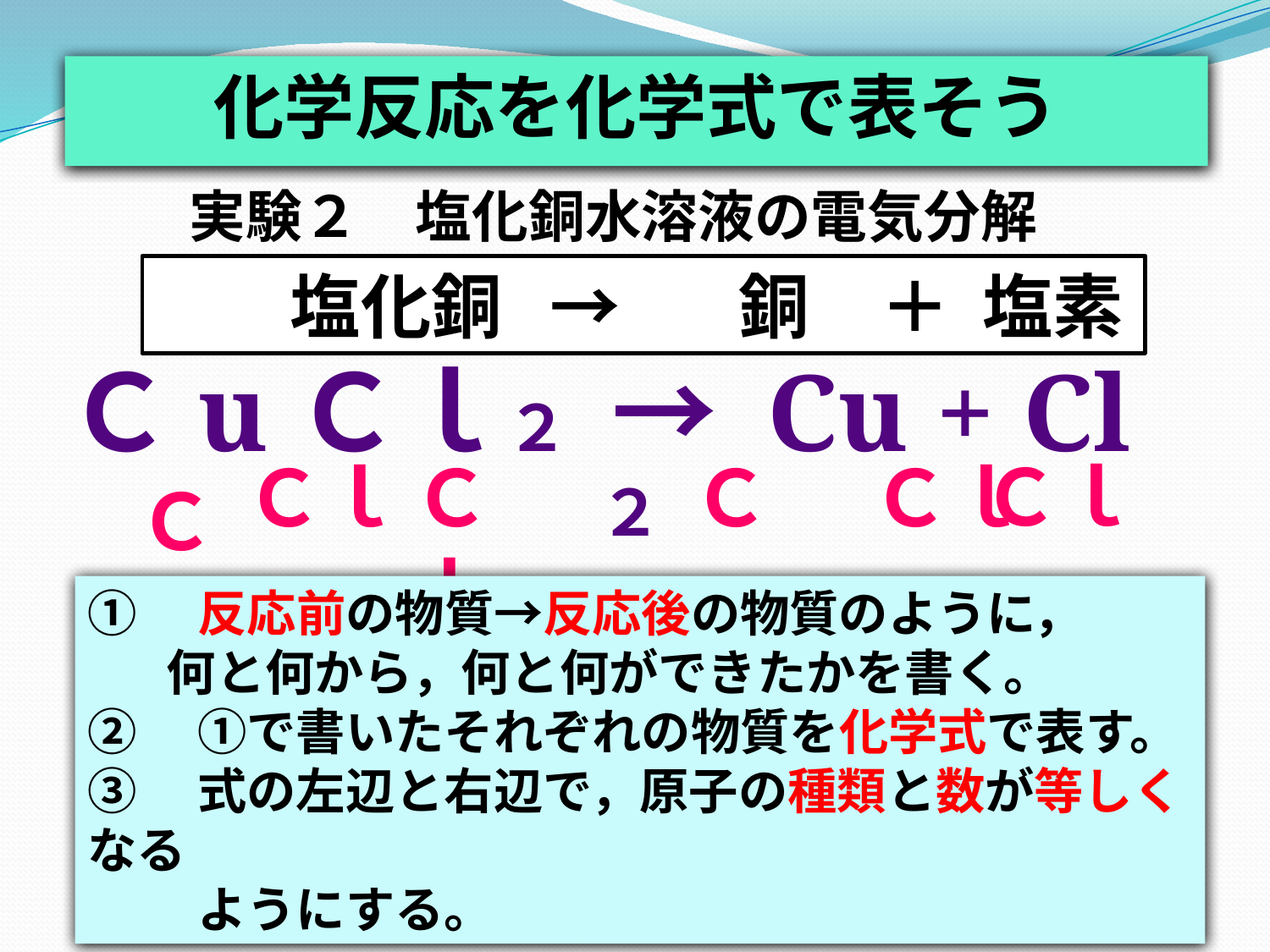

化学反応を化学式で表そう
実験２　塩化銅水溶液の電気分解
   　塩化銅   →　   銅　＋  塩素
ＣuＣｌ２   → Cu + Cl２
Ｃu
Ｃｌ
Ｃｌ
Ｃｌ
Ｃu
Ｃｌ
①　反応前の物質→反応後の物質のように，
      何と何から，何と何ができたかを書く。
②　①で書いたそれぞれの物質を化学式で表す。
③　式の左辺と右辺で，原子の種類と数が等しくなる
　　 ようにする。